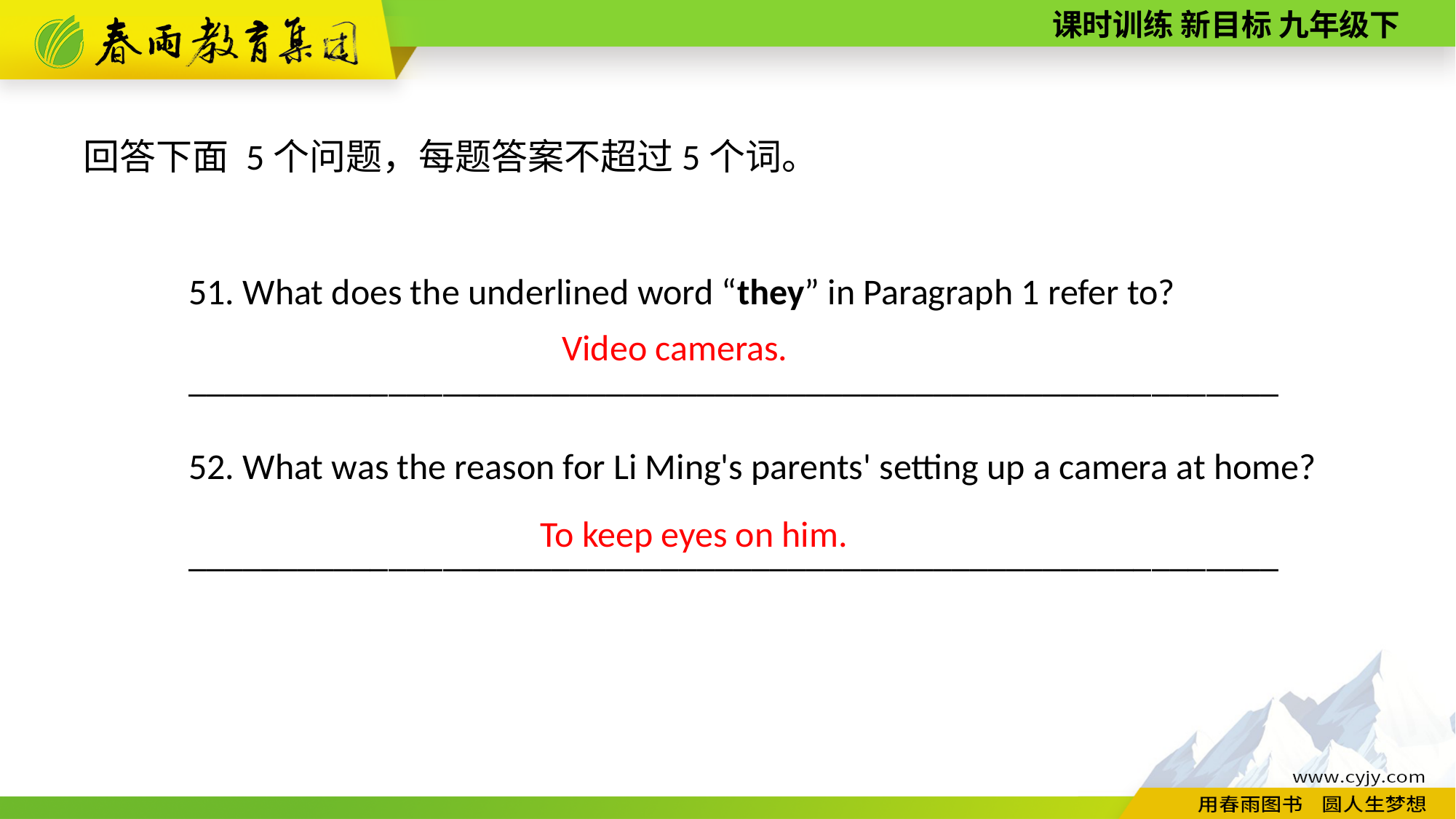

回答下面 5个问题，每题答案不超过5个词。
51. What does the underlined word “they” in Paragraph 1 refer to?
____________________________________________________________
52. What was the reason for Li Ming's parents' setting up a camera at home?
____________________________________________________________
Video cameras.
To keep eyes on him.